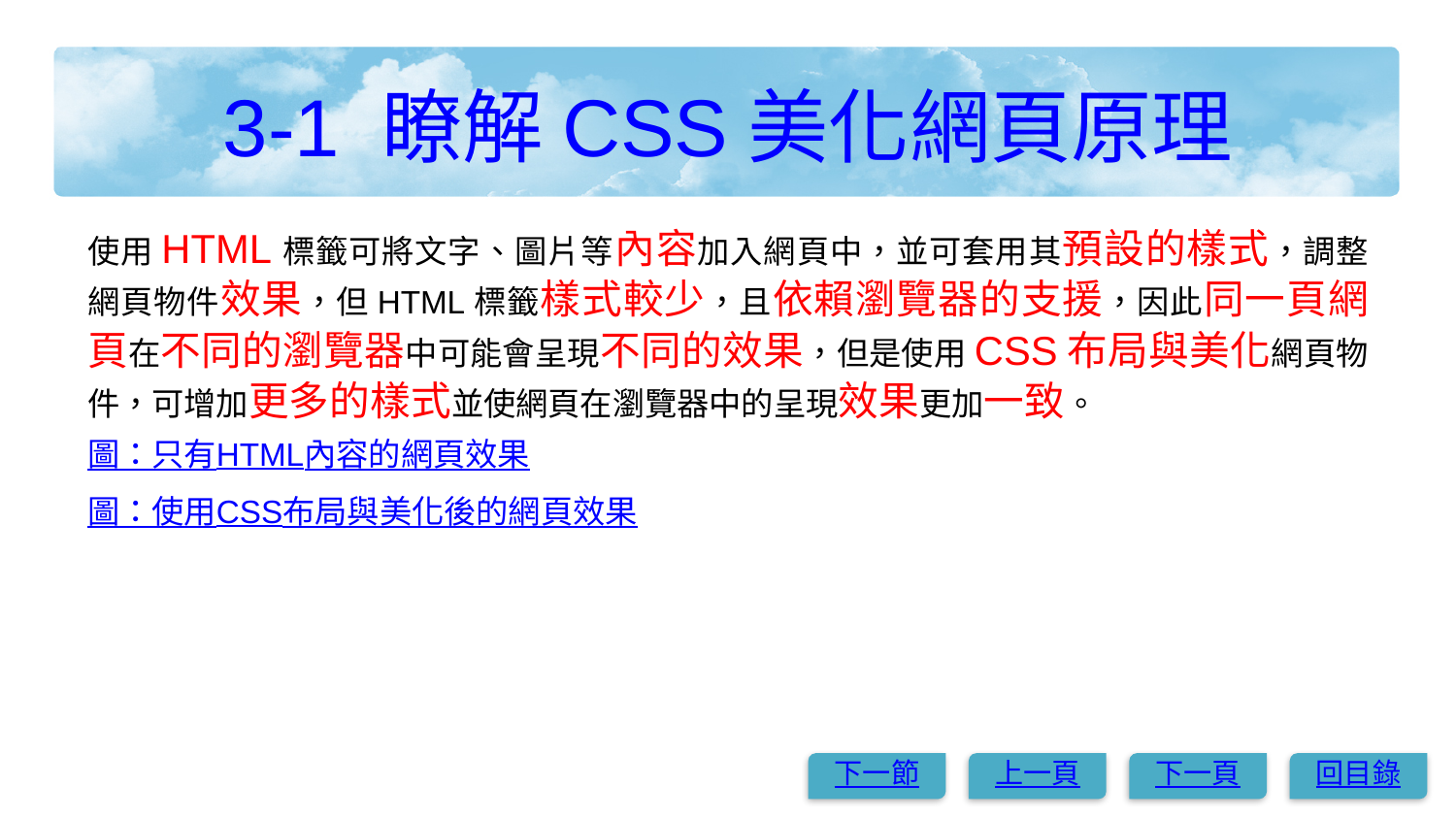

# 3-1 瞭解CSS美化網頁原理
使用HTML標籤可將文字、圖片等內容加入網頁中，並可套用其預設的樣式，調整網頁物件效果，但HTML標籤樣式較少，且依賴瀏覽器的支援，因此同一頁網頁在不同的瀏覽器中可能會呈現不同的效果，但是使用CSS布局與美化網頁物件，可增加更多的樣式並使網頁在瀏覽器中的呈現效果更加一致。
圖：只有HTML內容的網頁效果
圖：使用CSS布局與美化後的網頁效果
下一節
上一頁
下一頁
回目錄